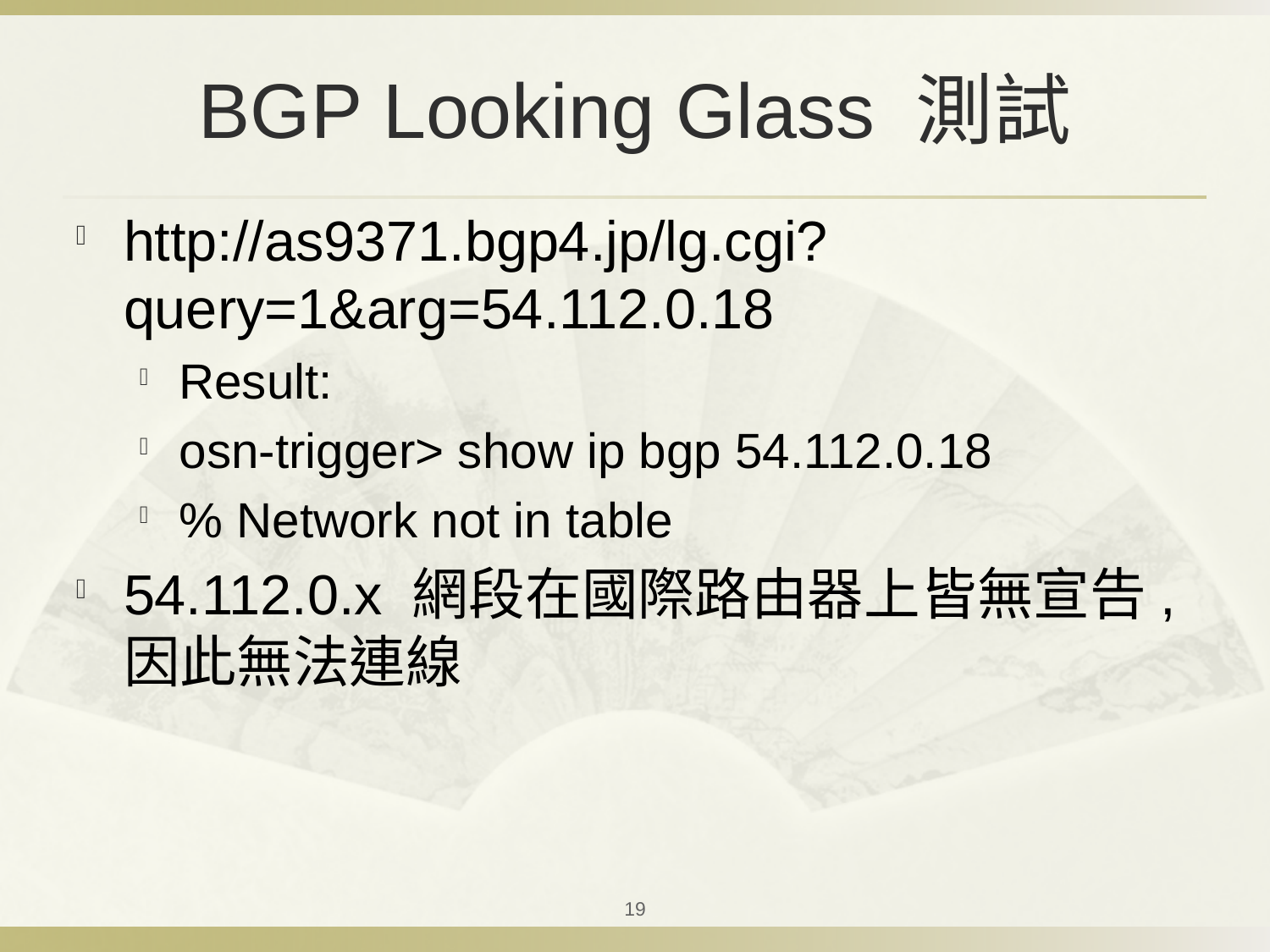

# BGP Looking Glass 測試
http://as9371.bgp4.jp/lg.cgi?query=1&arg=54.112.0.18
Result:
osn-trigger> show ip bgp 54.112.0.18
% Network not in table
54.112.0.x 網段在國際路由器上皆無宣告,因此無法連線

19